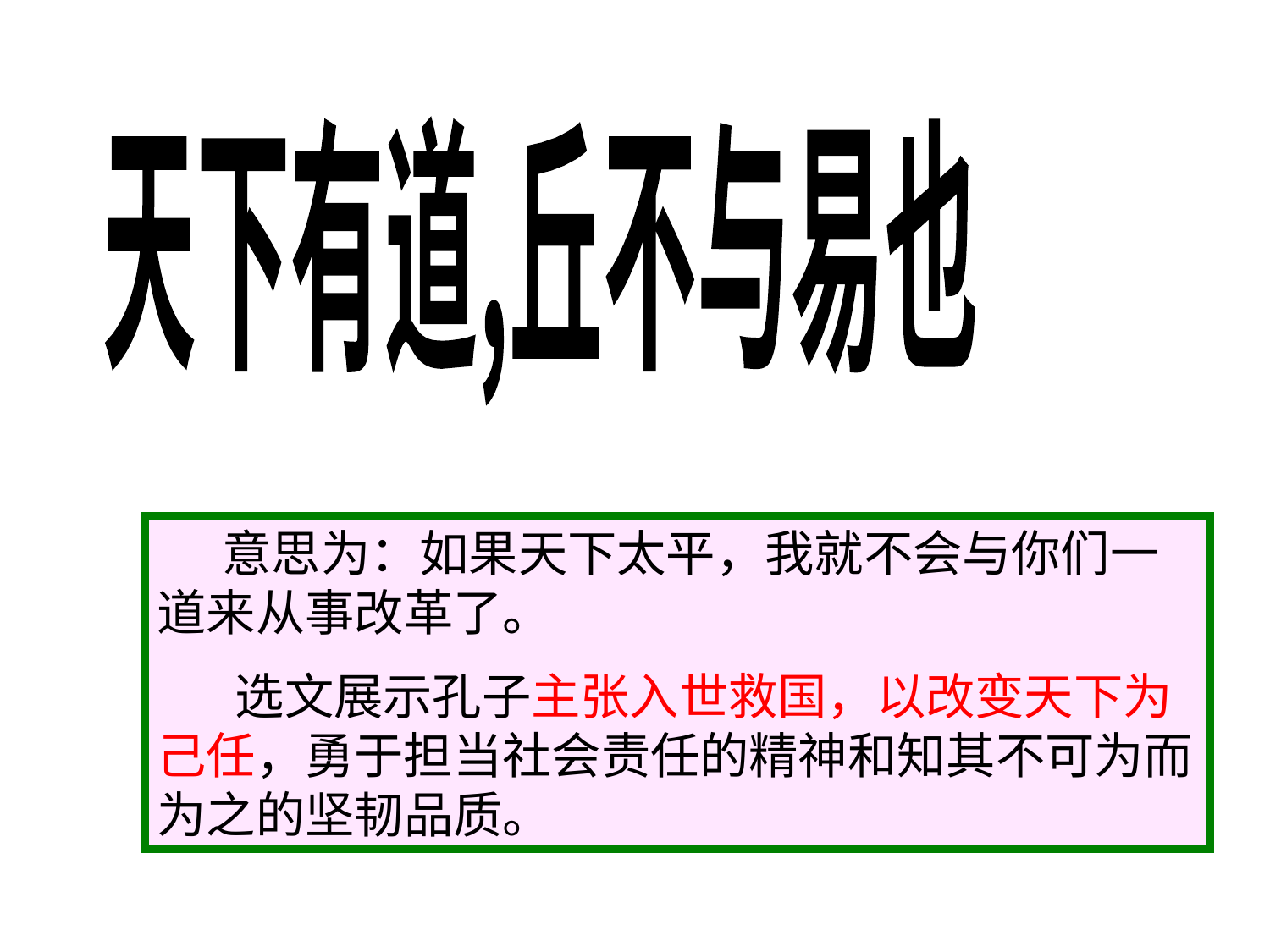

天下有道,丘不与易也
        意思为：如果天下太平，我就不会与你们一道来从事改革了。
      选文展示孔子主张入世救国，以改变天下为己任，勇于担当社会责任的精神和知其不可为而为之的坚韧品质。